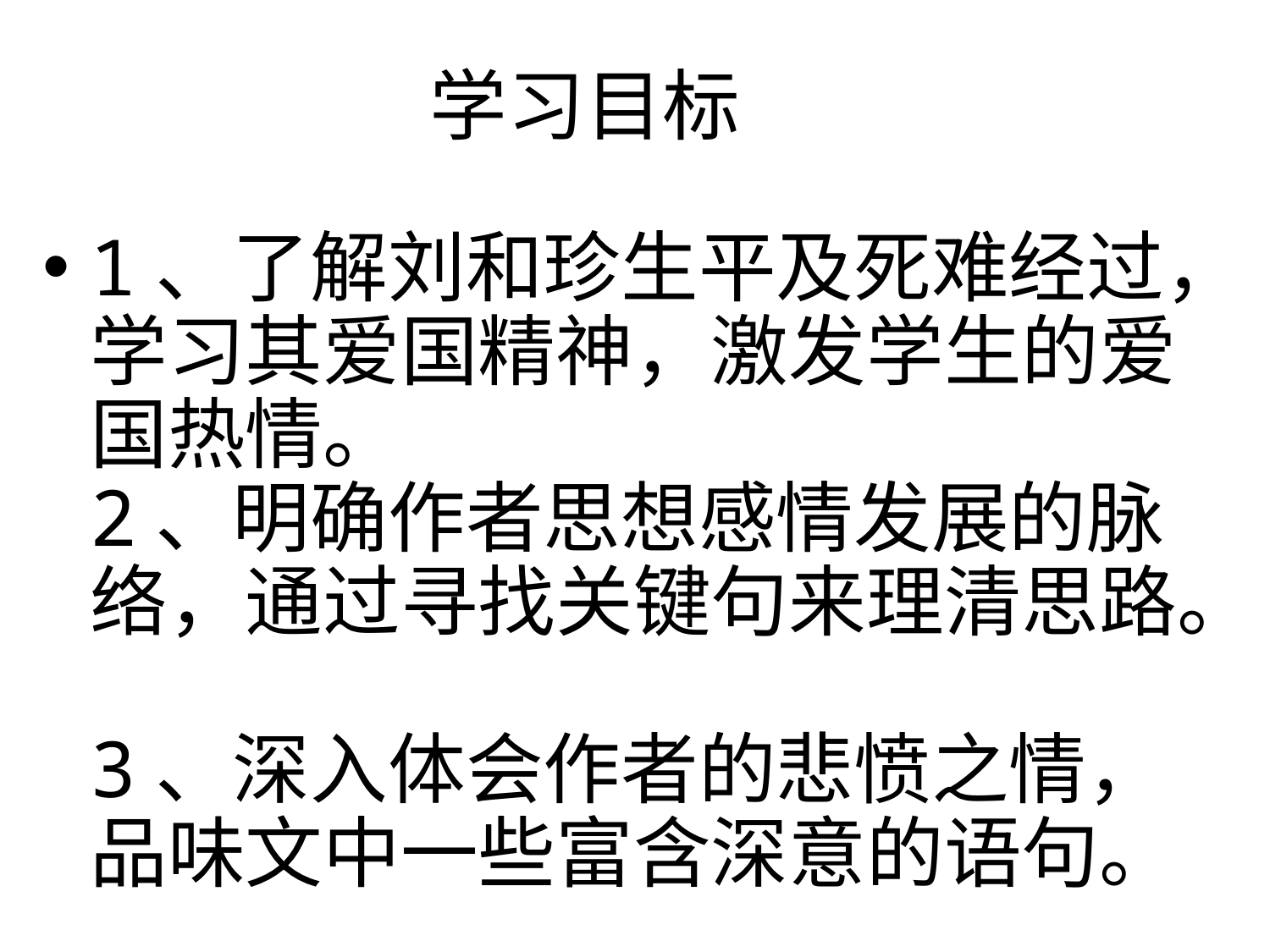

# 学习目标
1、了解刘和珍生平及死难经过，学习其爱国精神，激发学生的爱国热情。
2、明确作者思想感情发展的脉络，通过寻找关键句来理清思路。
3、深入体会作者的悲愤之情，品味文中一些富含深意的语句。